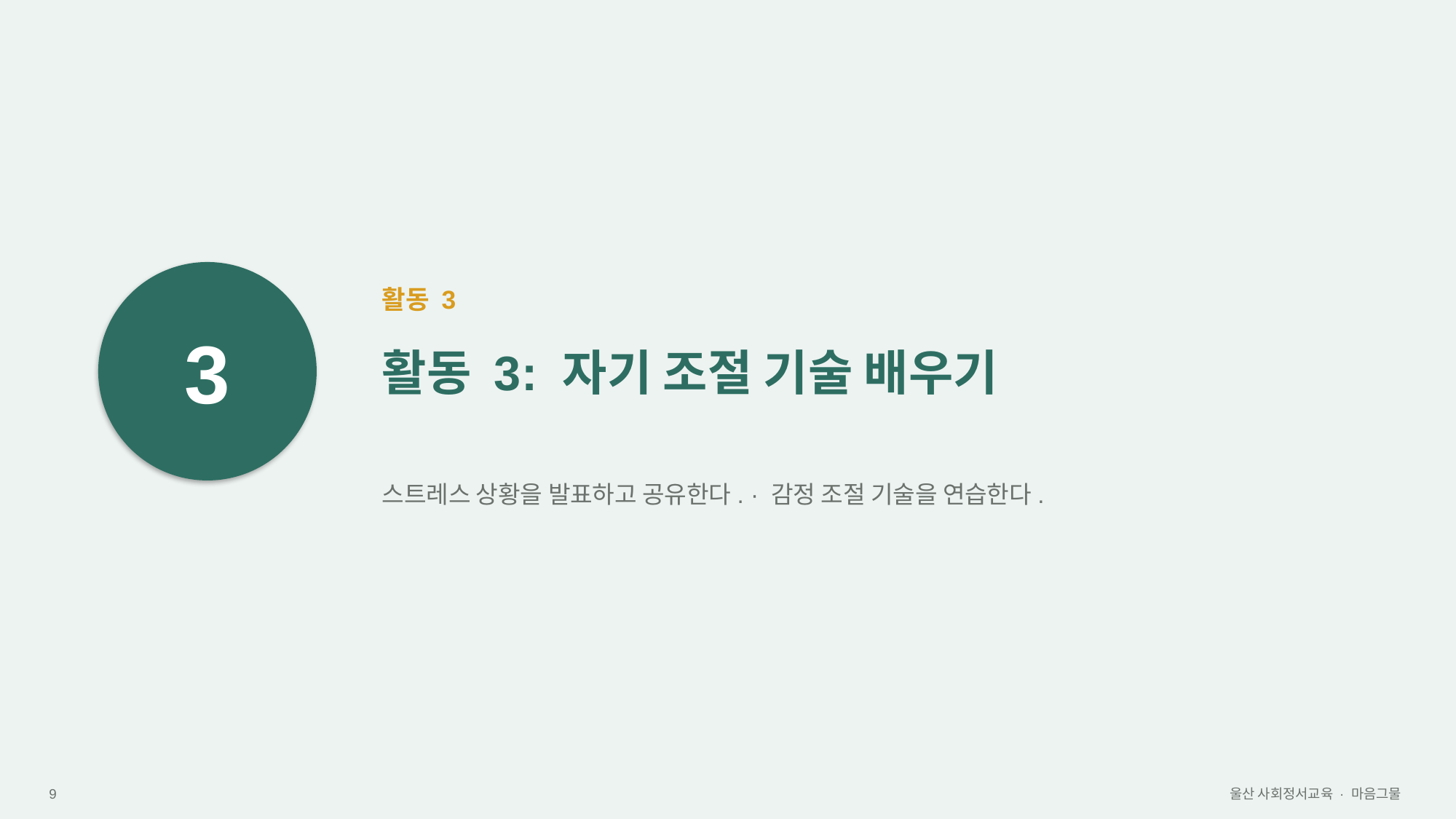

3
활동 3
활동 3: 자기 조절 기술 배우기
스트레스 상황을 발표하고 공유한다. · 감정 조절 기술을 연습한다.
9
울산 사회정서교육 · 마음그물